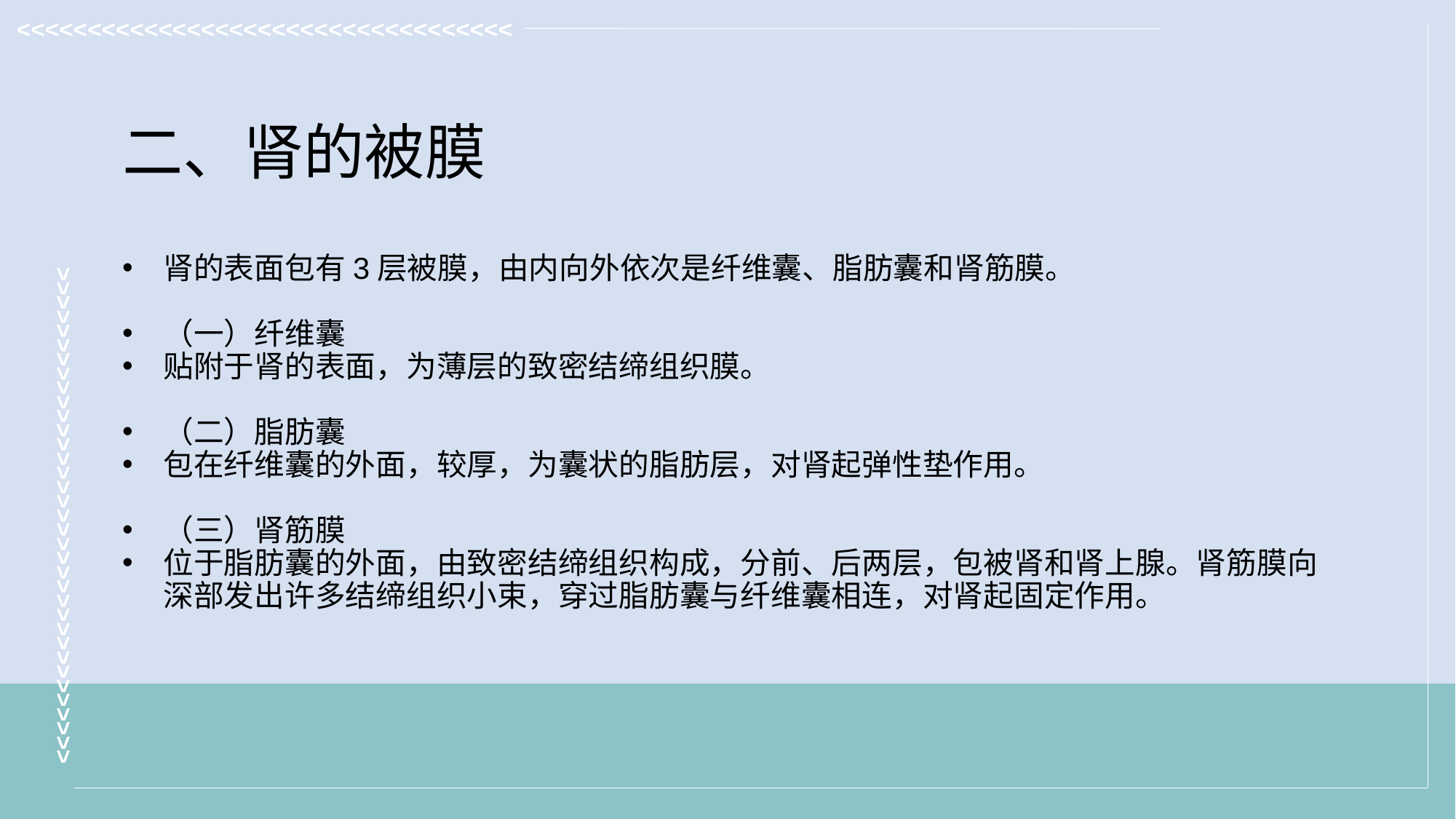

二、肾的被膜

肾的表面包有3层被膜，由内向外依次是纤维囊、脂肪囊和肾筋膜。

（一）纤维囊
贴附于肾的表面，为薄层的致密结缔组织膜。

（二）脂肪囊
包在纤维囊的外面，较厚，为囊状的脂肪层，对肾起弹性垫作用。

（三）肾筋膜
位于脂肪囊的外面，由致密结缔组织构成，分前、后两层，包被肾和肾上腺。肾筋膜向深部发出许多结缔组织小束，穿过脂肪囊与纤维囊相连，对肾起固定作用。